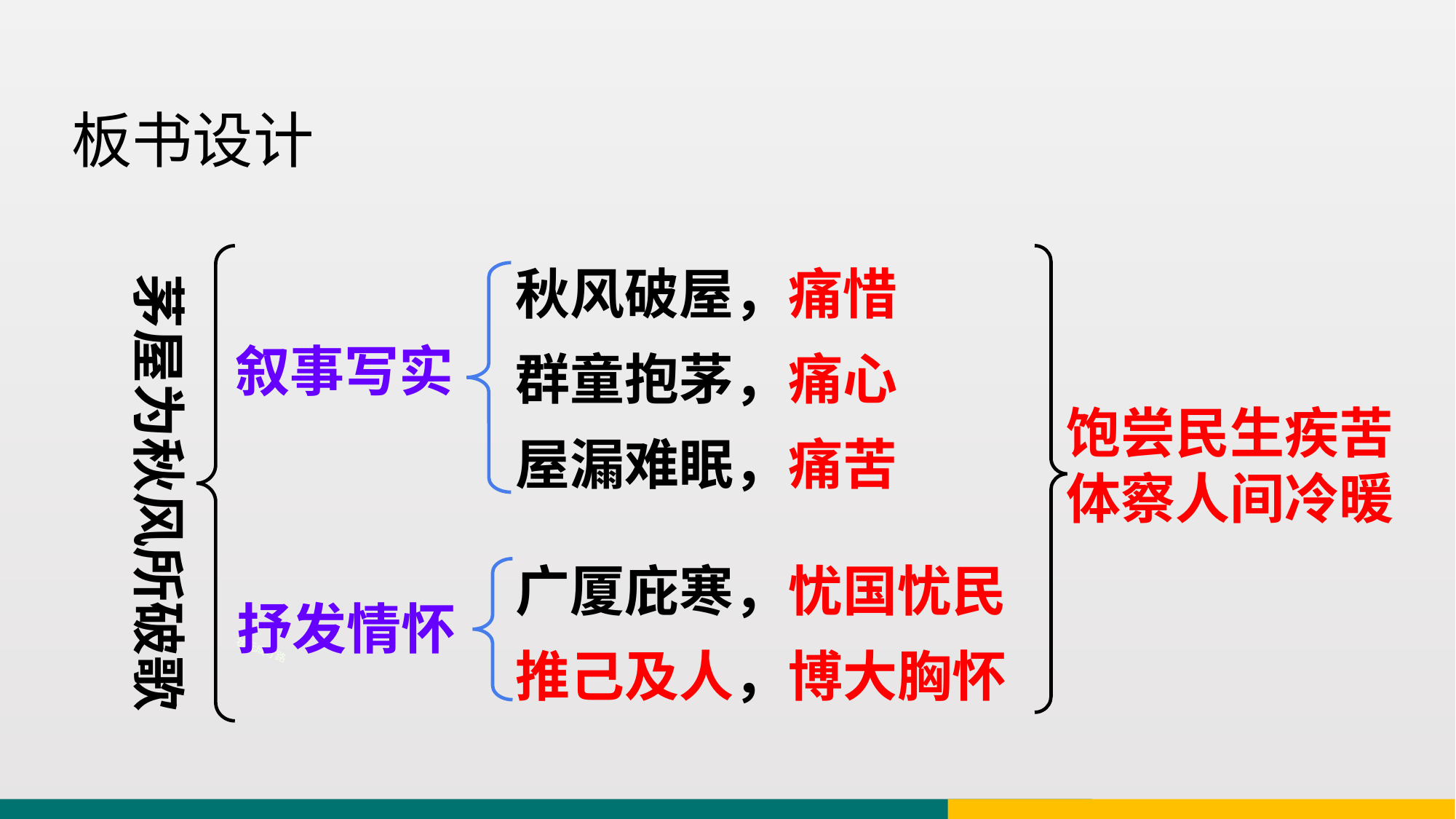

板书设计
秋风破屋，痛惜
群童抱茅，痛心
屋漏难眠，痛苦

茅屋为秋风所破歌

叙事写实
饱尝民生疾苦
体察人间冷暖
广厦庇寒，忧国忧民
推己及人，博大胸怀

抒发情怀
状元成才路